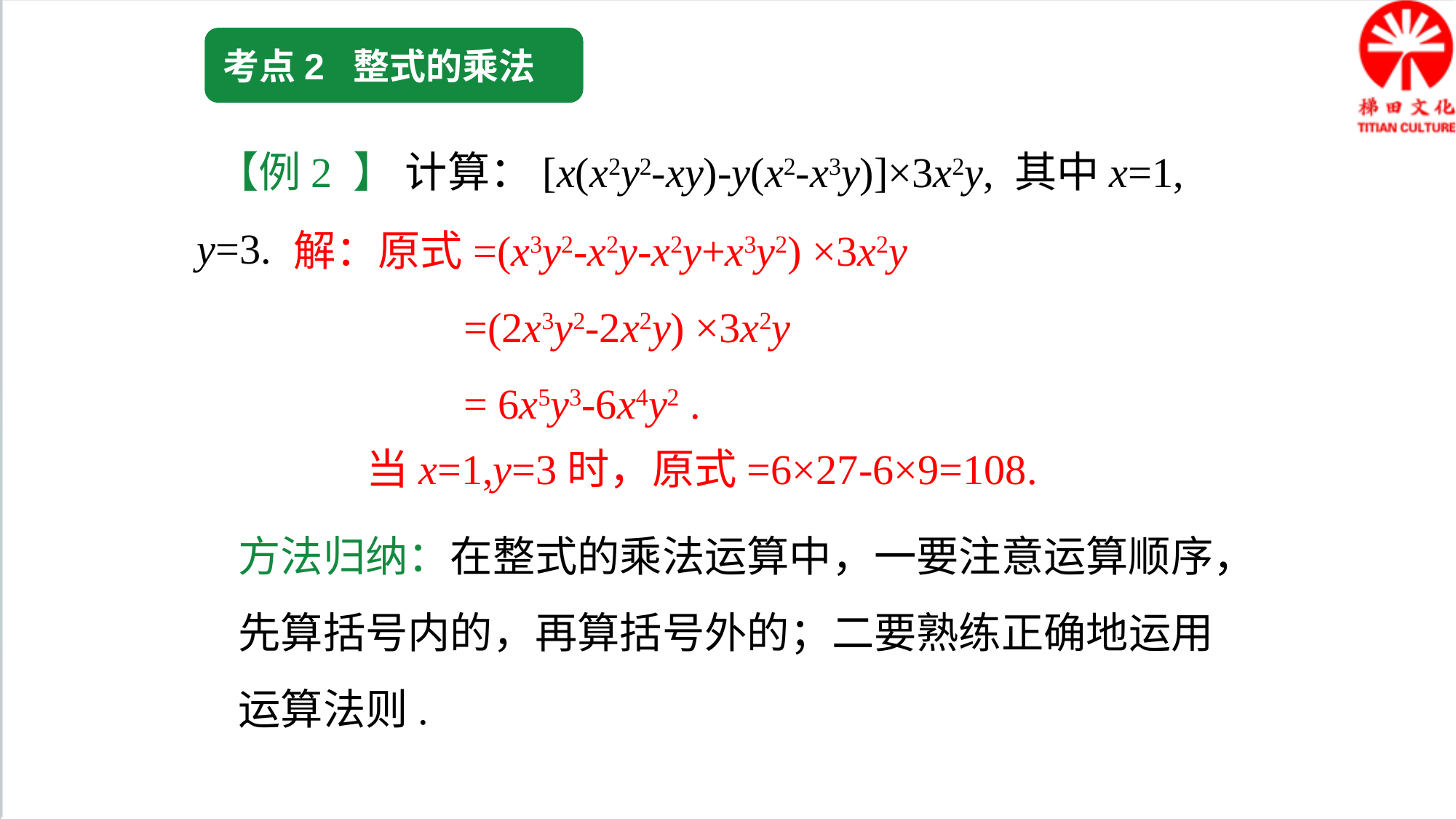

考点2  整式的乘法
 【例2 】 计算：[x(x2y2-xy)-y(x2-x3y)]×3x2y, 其中x=1, y=3.
 解：原式=(x3y2-x2y-x2y+x3y2) ×3x2y
                  =(2x3y2-2x2y) ×3x2y
                  = 6x5y3-6x4y2 .
当x=1,y=3时，原式=6×27-6×9=108.
方法归纳：在整式的乘法运算中，一要注意运算顺序，先算括号内的，再算括号外的；二要熟练正确地运用运算法则.